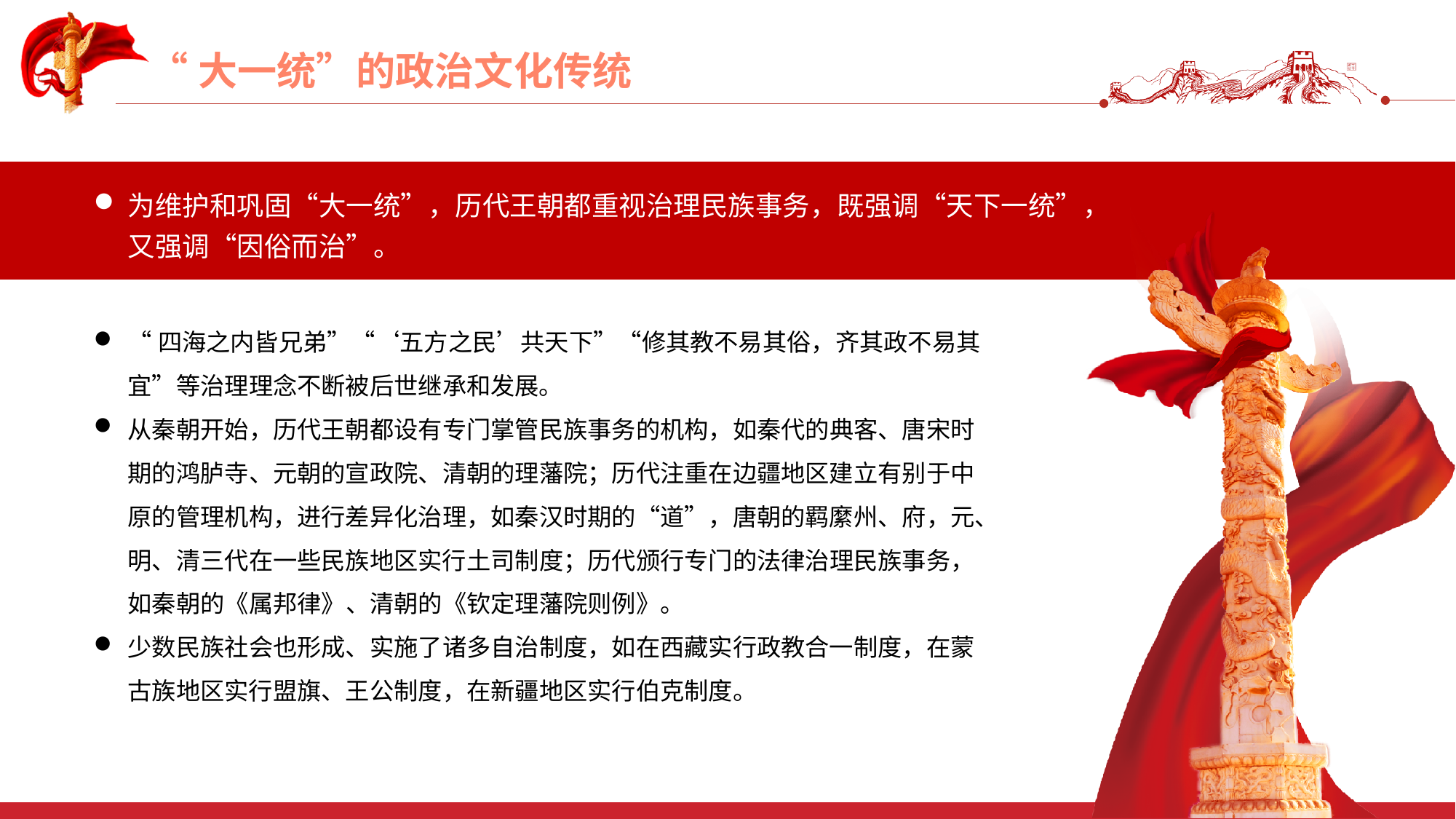

“大一统”的政治文化传统

为维护和巩固“大一统”，历代王朝都重视治理民族事务，既强调“天下一统”，又强调“因俗而治”。

“四海之内皆兄弟”“‘五方之民’共天下”“修其教不易其俗，齐其政不易其宜”等治理理念不断被后世继承和发展。
从秦朝开始，历代王朝都设有专门掌管民族事务的机构，如秦代的典客、唐宋时期的鸿胪寺、元朝的宣政院、清朝的理藩院；历代注重在边疆地区建立有别于中原的管理机构，进行差异化治理，如秦汉时期的“道”，唐朝的羁縻州、府，元、明、清三代在一些民族地区实行土司制度；历代颁行专门的法律治理民族事务，如秦朝的《属邦律》、清朝的《钦定理藩院则例》。
少数民族社会也形成、实施了诸多自治制度，如在西藏实行政教合一制度，在蒙古族地区实行盟旗、王公制度，在新疆地区实行伯克制度。